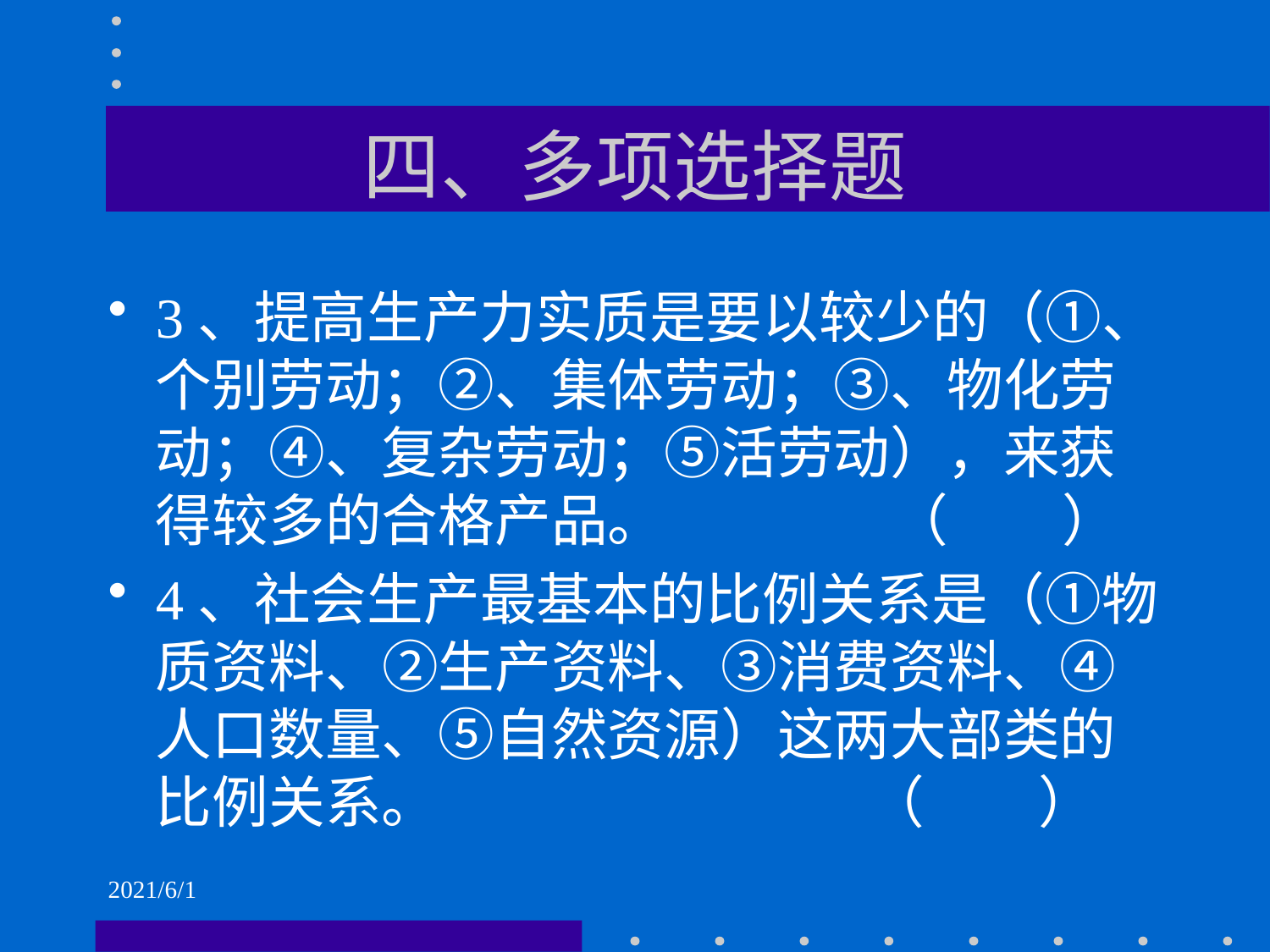

# 四、多项选择题
3、提高生产力实质是要以较少的（①、个别劳动；②、集体劳动；③、物化劳动；④、复杂劳动；⑤活劳动），来获得较多的合格产品。                  （         ）
4、社会生产最基本的比例关系是（①物质资料、②生产资料、③消费资料、④人口数量、⑤自然资源）这两大部类的比例关系。                                  （         ）
2021/6/1